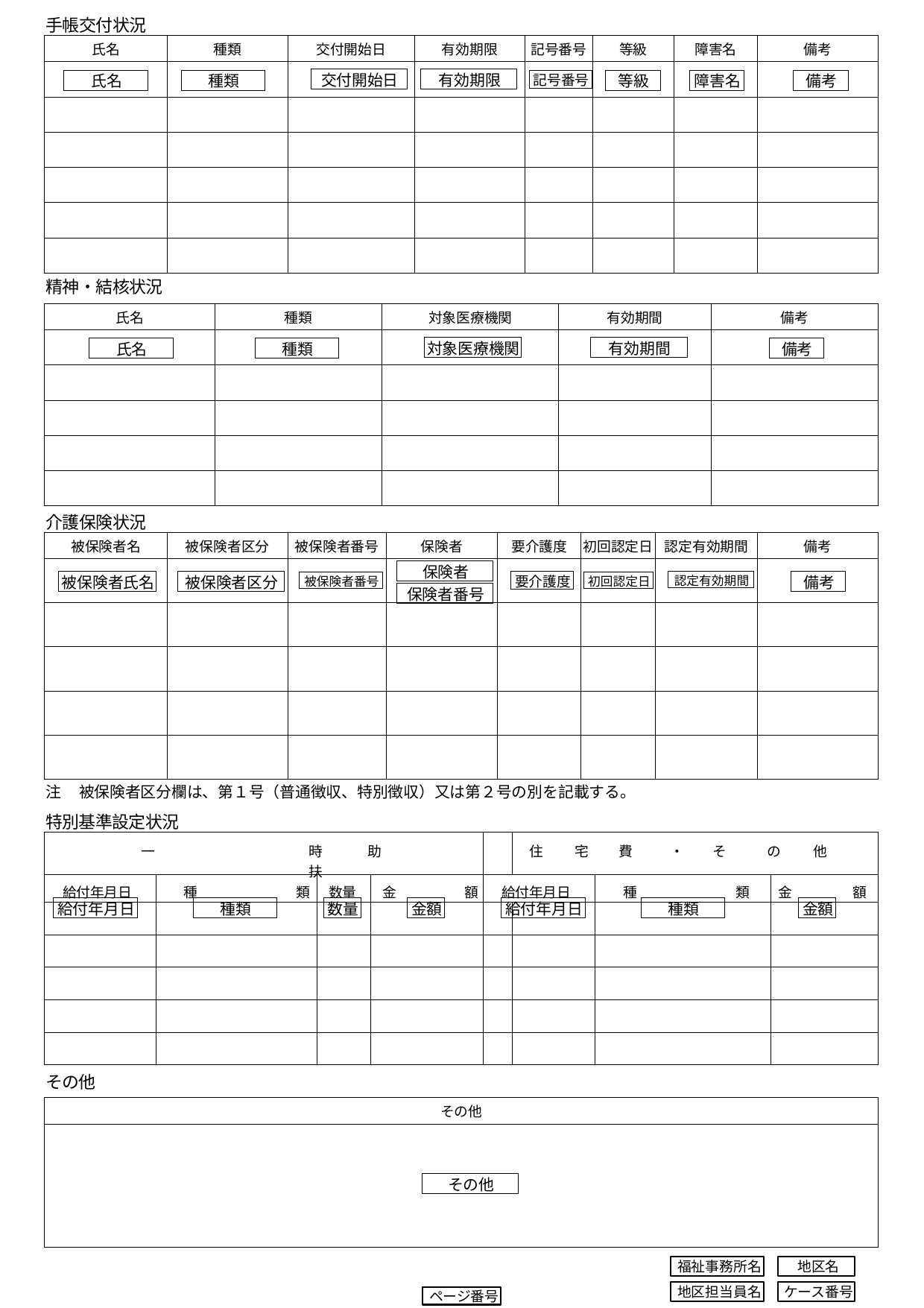

手帳交付状況
| 氏名 | 種類 | 交付開始日 | 有効期限 | 記号番号 | 等級 | 障害名 | 備考 |
| --- | --- | --- | --- | --- | --- | --- | --- |
|  |  |  |  |  |  |  |  |
|  |  |  |  |  |  |  |  |
|  |  |  |  |  |  |  |  |
|  |  |  |  |  |  |  |  |
|  |  |  |  |  |  |  |  |
|  |  |  |  |  |  |  |  |
交付開始日
有効期限
氏名
種類
等級
障害名
備考
記号番号
精神・結核状況
| 氏名 | 種類 | 対象医療機関 | 有効期間 | 備考 |
| --- | --- | --- | --- | --- |
|  |  |  |  |  |
|  |  |  |  |  |
|  |  |  |  |  |
|  |  |  |  |  |
|  |  |  |  |  |
対象医療機関
有効期間
氏名
種類
備考
介護保険状況
| 被保険者名 | 被保険者区分 | 被保険者番号 | 保険者 | 要介護度 | 初回認定日 | 認定有効期間 | 備考 |
| --- | --- | --- | --- | --- | --- | --- | --- |
|  |  |  |  |  |  |  |  |
|  |  |  |  |  |  |  |  |
|  |  |  |  |  |  |  |  |
|  |  |  |  |  |  |  |  |
|  |  |  |  |  |  |  |  |
保険者
被保険者氏名
被保険者区分
要介護度
認定有効期間
備考
被保険者番号
初回認定日
保険者番号
注	被保険者区分欄は、第１号（普通徴収、特別徴収）又は第２号の別を記載する。
特別基準設定状況
| 一 時 扶 |  |  |  | 助 |  |  |  | 住 |  | 宅 |  | 費 ・ そ | の |  | 他 |  |
| --- | --- | --- | --- | --- | --- | --- | --- | --- | --- | --- | --- | --- | --- | --- | --- | --- |
| 給付年月日 | 種 類 | 数量 |  |  | 金 額 |  | 給付年月日 |  |  |  | 種 類 |  |  | 金 |  | 額 |
|  |  |  |  |  |  |  |  |  |  |  |  |  |  |  |  |  |
|  |  |  |  |  |  |  |  |  |  |  |  |  |  |  |  |  |
|  |  |  |  |  |  |  |  |  |  |  |  |  |  |  |  |  |
|  |  |  |  |  |  |  |  |  |  |  |  |  |  |  |  |  |
|  |  |  |  |  |  |  |  |  |  |  |  |  |  |  |  |  |
給付年月日
種類
数量
金額
給付年月日
種類
金額
その他
| その他 |
| --- |
|  |
その他
福祉事務所名
地区名
ケース番号
地区担当員名
ページ番号